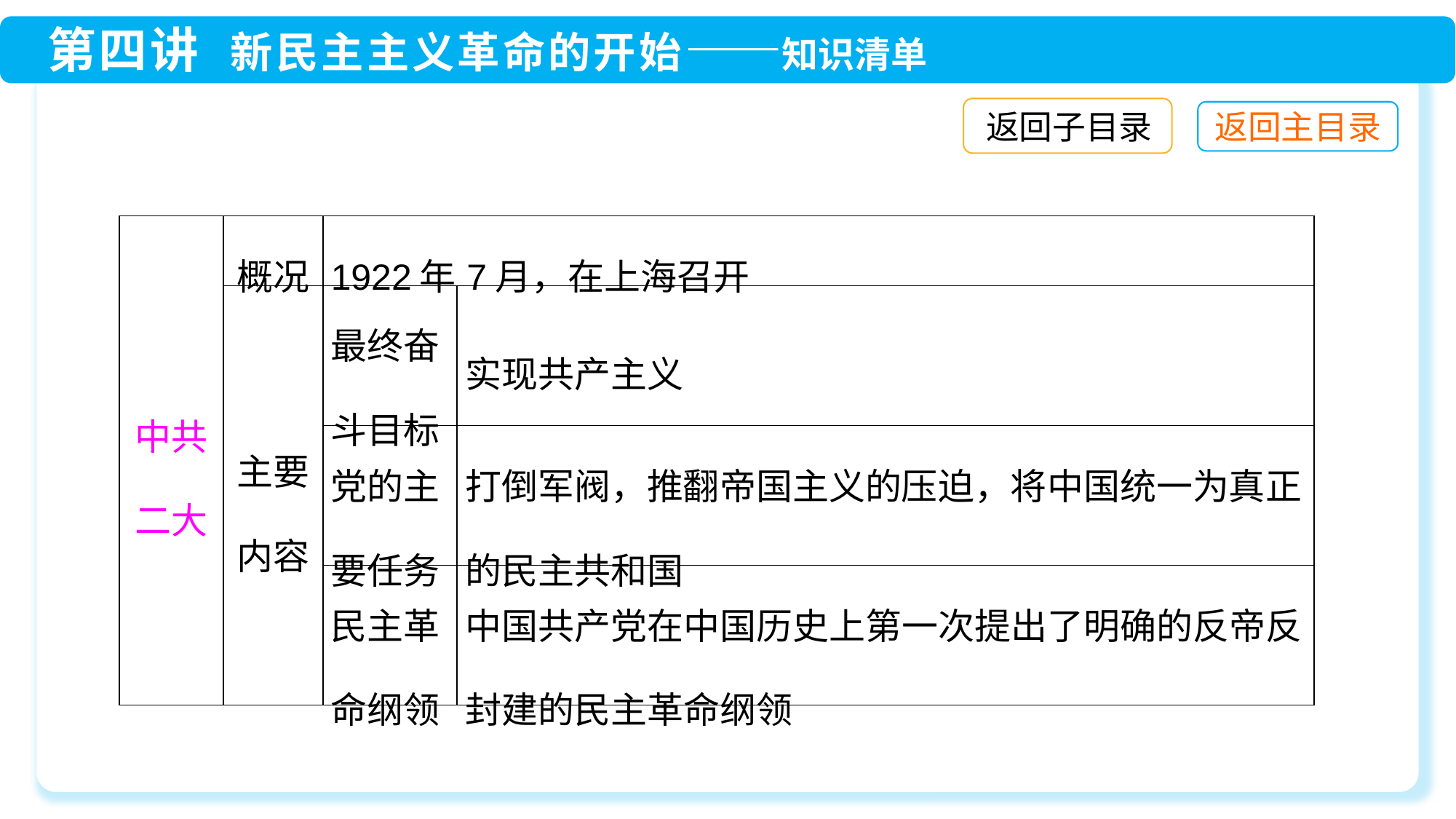

返回子目录
| 中共二大 | 概况 | 1922年7月，在上海召开 |  |
| --- | --- | --- | --- |
|  | 主要内容 | 最终奋 斗目标 | 实现共产主义 |
|  |  | 党的主 要任务 | 打倒军阀，推翻帝国主义的压迫，将中国统一为真正的民主共和国 |
|  |  | 民主革 命纲领 | 中国共产党在中国历史上第一次提出了明确的反帝反封建的民主革命纲领 |